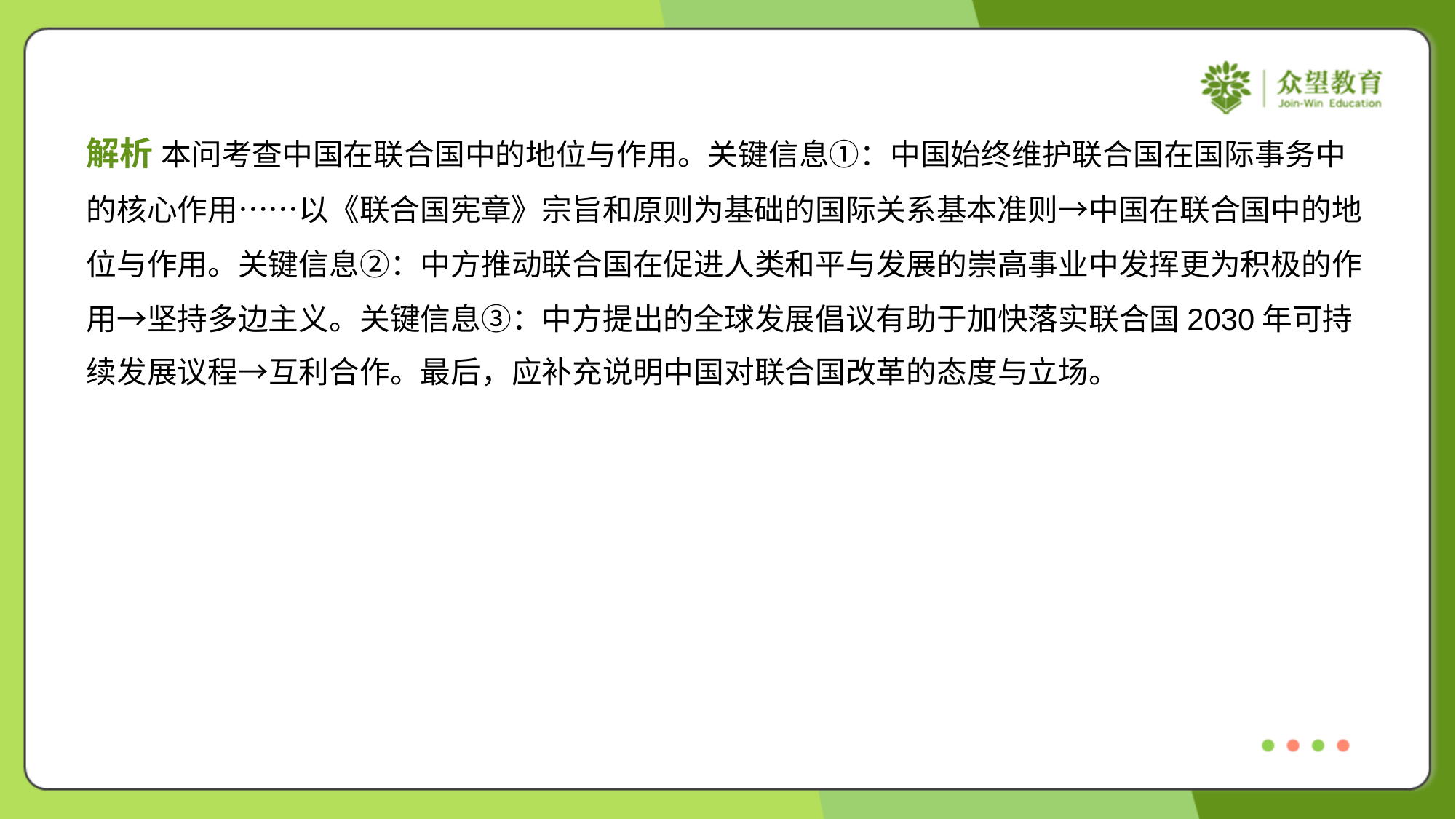

解析 本问考查中国在联合国中的地位与作用。关键信息①：中国始终维护联合国在国际事务中
的核心作用……以《联合国宪章》宗旨和原则为基础的国际关系基本准则→中国在联合国中的地
位与作用。关键信息②：中方推动联合国在促进人类和平与发展的崇高事业中发挥更为积极的作
用→坚持多边主义。关键信息③：中方提出的全球发展倡议有助于加快落实联合国2030年可持
续发展议程→互利合作。最后，应补充说明中国对联合国改革的态度与立场。